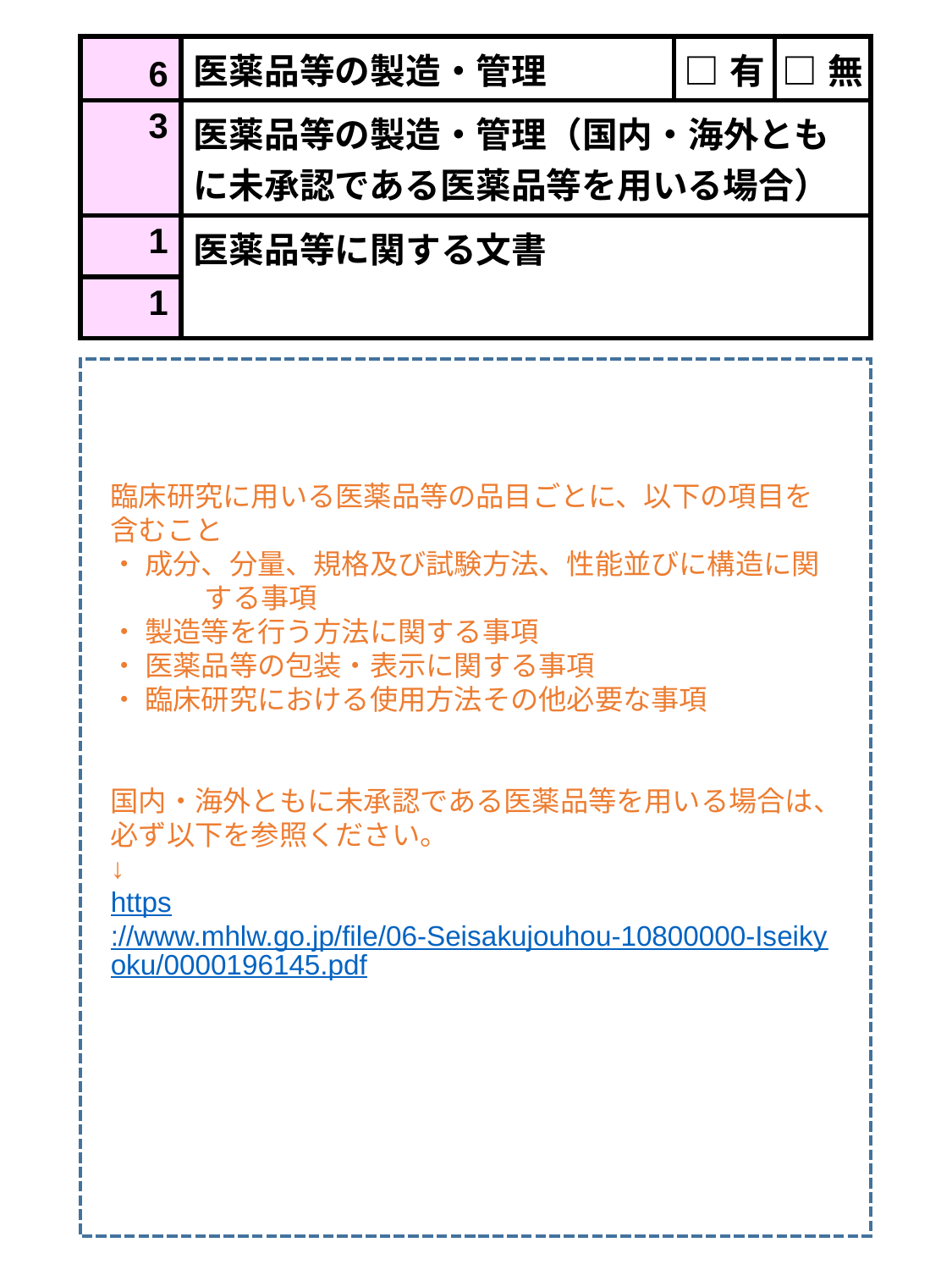

| 6 | 医薬品等の製造・管理 | □有 | □無 |
| --- | --- | --- | --- |
| 3 | 医薬品等の製造・管理（国内・海外ともに未承認である医薬品等を用いる場合） |  |  |
| 1 | 医薬品等に関する文書 |  |  |
| 1 |  |  |  |

臨床研究に用いる医薬品等の品目ごとに、以下の項目を含むこと
・ 成分、分量、規格及び試験方法、性能並びに構造に関　　する事項
・ 製造等を行う方法に関する事項
・ 医薬品等の包装・表示に関する事項
・ 臨床研究における使用方法その他必要な事項

国内・海外ともに未承認である医薬品等を用いる場合は、必ず以下を参照ください。
↓
https://www.mhlw.go.jp/file/06-Seisakujouhou-10800000-Iseikyoku/0000196145.pdf